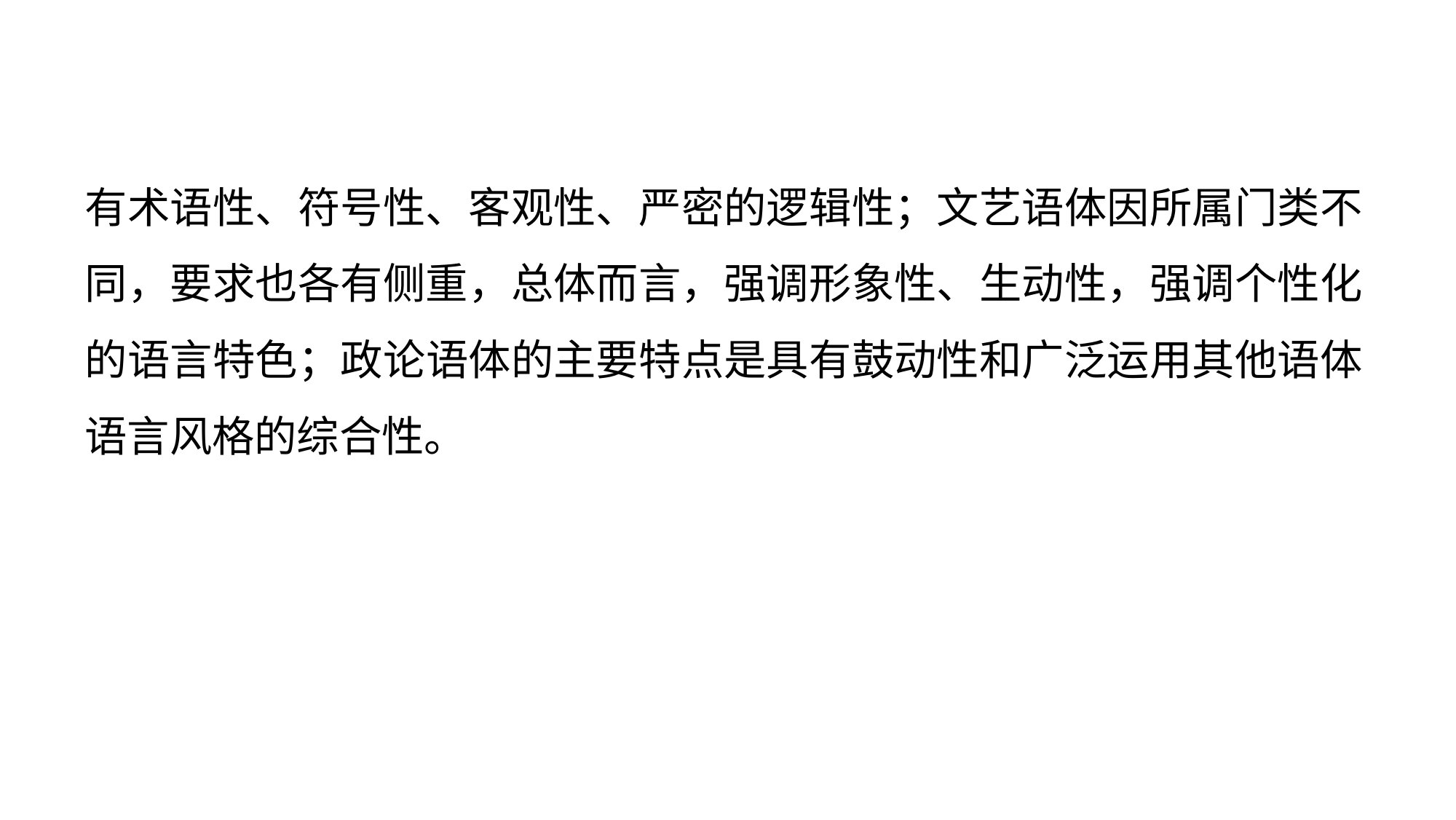

有术语性、符号性、客观性、严密的逻辑性；文艺语体因所属门类不同，要求也各有侧重，总体而言，强调形象性、生动性，强调个性化的语言特色；政论语体的主要特点是具有鼓动性和广泛运用其他语体语言风格的综合性。